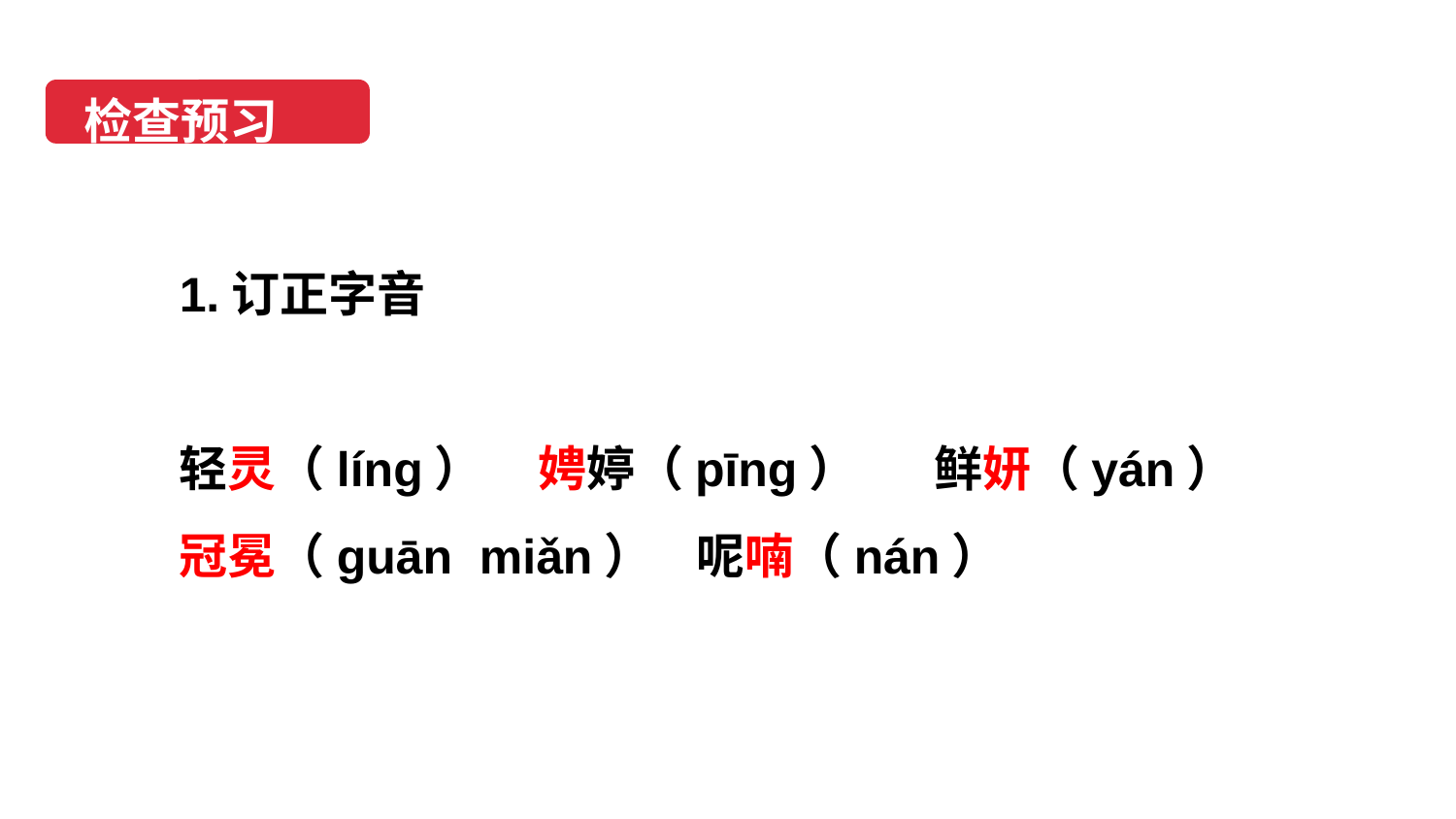

检查预习
1.订正字音

轻灵（línɡ）     娉婷（pīnɡ）       鲜妍（yán）
冠冕（ɡuān  miǎn）    呢喃（nán）